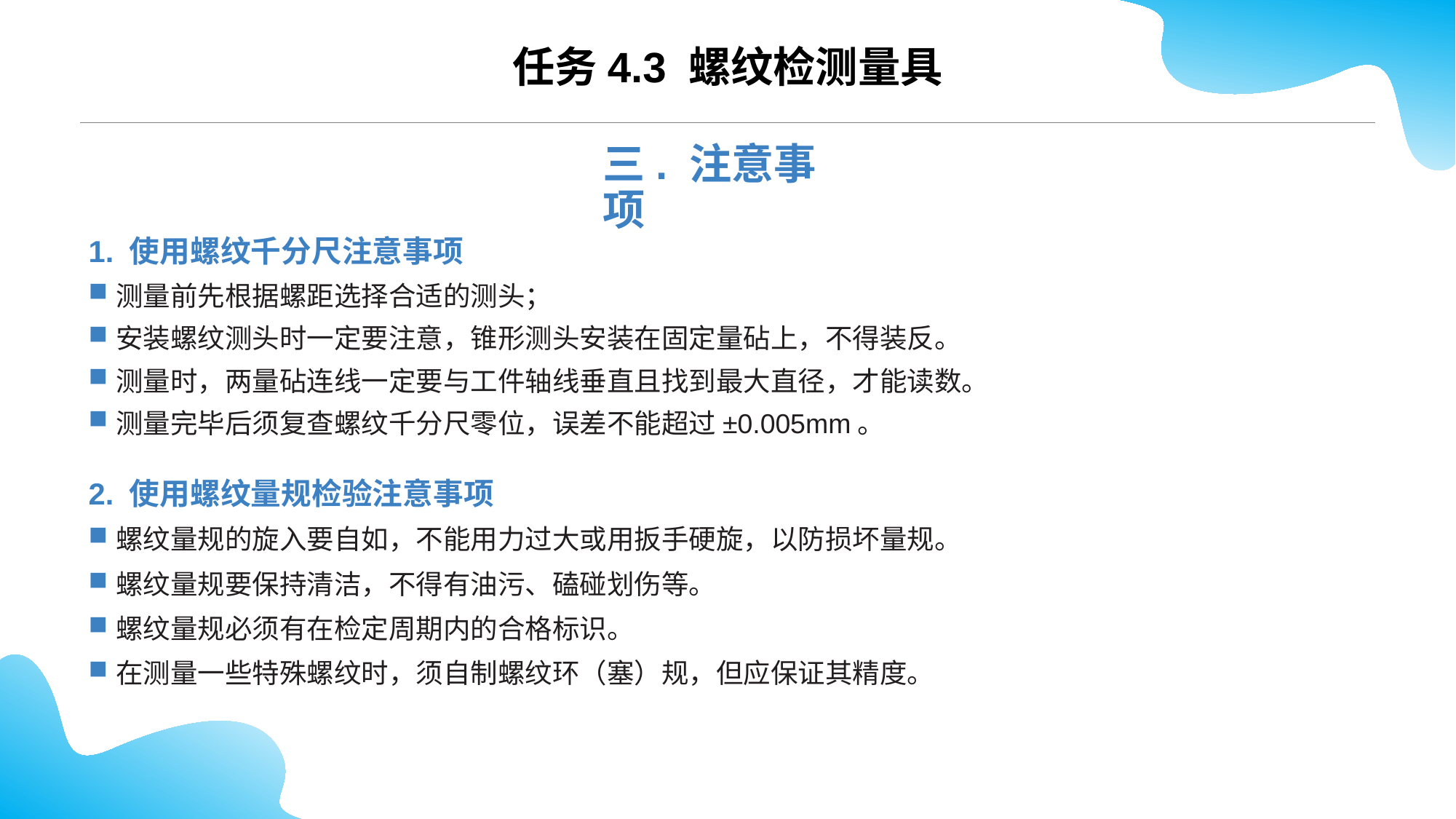

CONTENTS
任务4.3 螺纹检测量具
三. 注意事项
1. 使用螺纹千分尺注意事项
测量前先根据螺距选择合适的测头；
安装螺纹测头时一定要注意，锥形测头安装在固定量砧上，不得装反。
测量时，两量砧连线一定要与工件轴线垂直且找到最大直径，才能读数。
测量完毕后须复查螺纹千分尺零位，误差不能超过±0.005mm。
2. 使用螺纹量规检验注意事项
螺纹量规的旋入要自如，不能用力过大或用扳手硬旋，以防损坏量规。
螺纹量规要保持清洁，不得有油污、磕碰划伤等。
螺纹量规必须有在检定周期内的合格标识。
在测量一些特殊螺纹时，须自制螺纹环（塞）规，但应保证其精度。